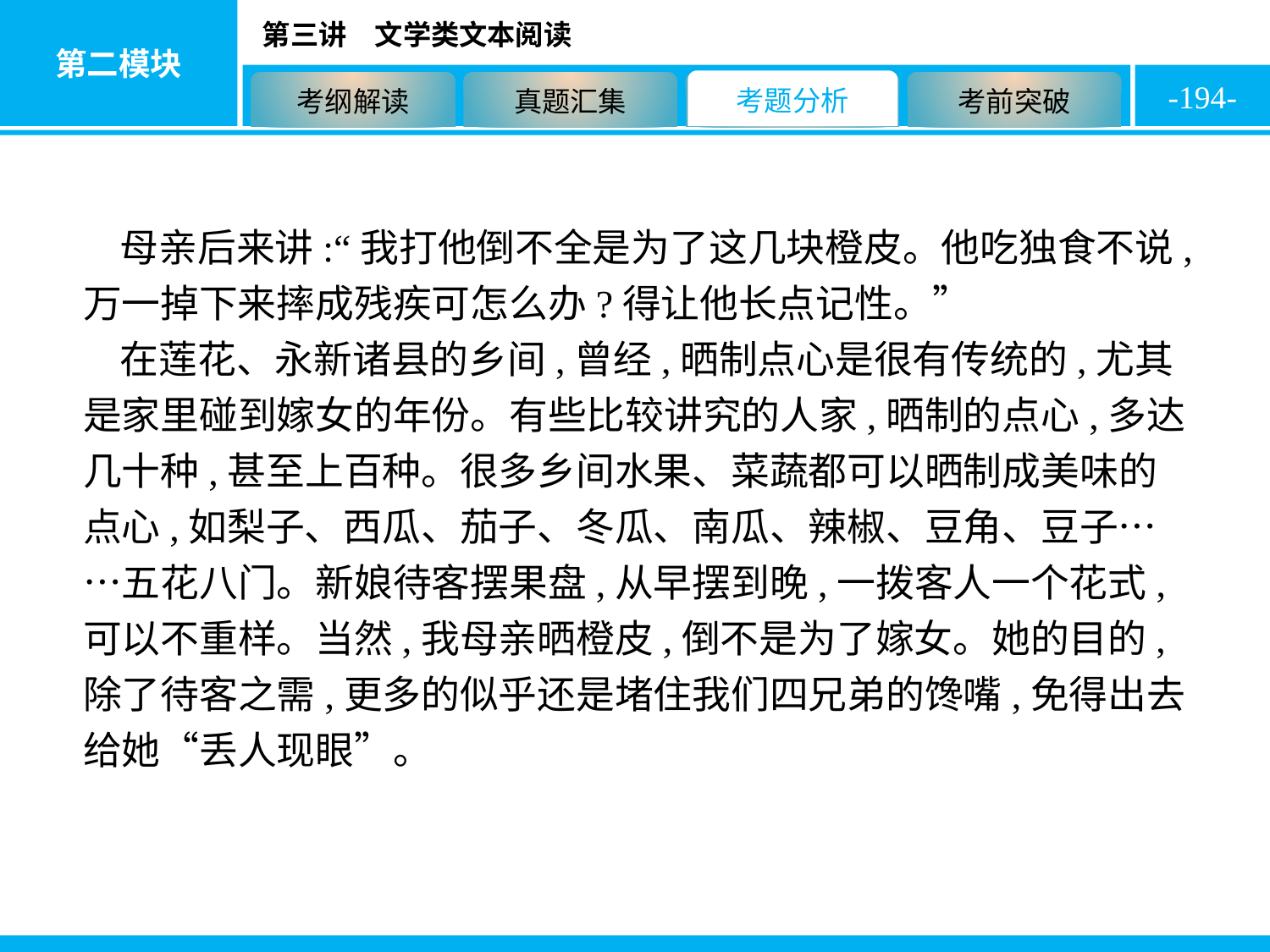

-194-
母亲后来讲:“我打他倒不全是为了这几块橙皮。他吃独食不说,万一掉下来摔成残疾可怎么办?得让他长点记性。”
在莲花、永新诸县的乡间,曾经,晒制点心是很有传统的,尤其是家里碰到嫁女的年份。有些比较讲究的人家,晒制的点心,多达几十种,甚至上百种。很多乡间水果、菜蔬都可以晒制成美味的点心,如梨子、西瓜、茄子、冬瓜、南瓜、辣椒、豆角、豆子……五花八门。新娘待客摆果盘,从早摆到晚,一拨客人一个花式,可以不重样。当然,我母亲晒橙皮,倒不是为了嫁女。她的目的,除了待客之需,更多的似乎还是堵住我们四兄弟的馋嘴,免得出去给她“丢人现眼”。